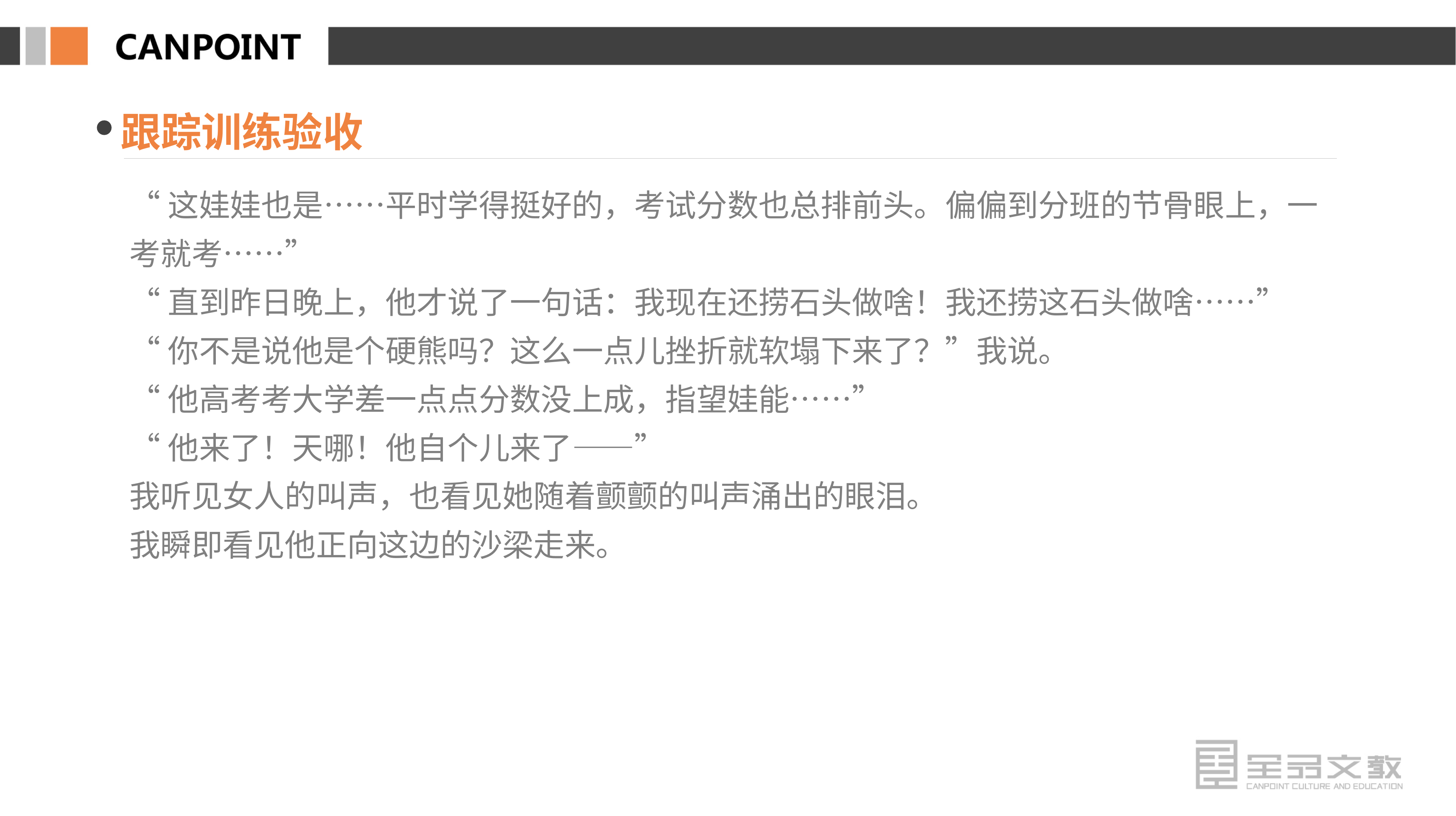

跟踪训练验收

“这娃娃也是……平时学得挺好的，考试分数也总排前头。偏偏到分班的节骨眼上，一考就考……”
“直到昨日晚上，他才说了一句话：我现在还捞石头做啥！我还捞这石头做啥……”
“你不是说他是个硬熊吗？这么一点儿挫折就软塌下来了？”我说。
“他高考考大学差一点点分数没上成，指望娃能……”
“他来了！天哪！他自个儿来了——”
我听见女人的叫声，也看见她随着颤颤的叫声涌出的眼泪。
我瞬即看见他正向这边的沙梁走来。